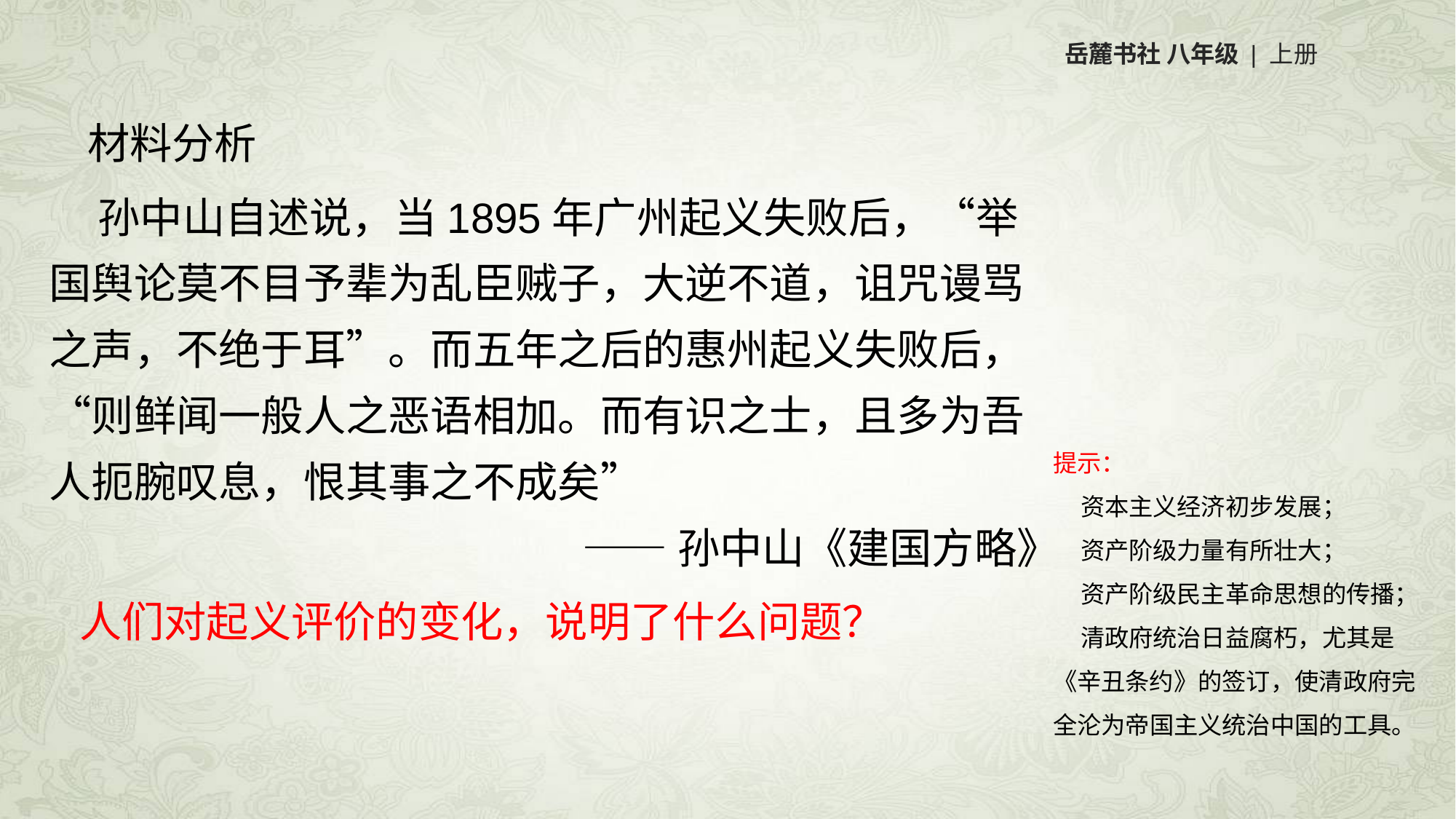

岳麓书社 八年级 | 上册
材料分析
    孙中山自述说，当1895年广州起义失败后，“举国舆论莫不目予辈为乱臣贼子，大逆不道，诅咒谩骂之声，不绝于耳”。而五年之后的惠州起义失败后，“则鲜闻一般人之恶语相加。而有识之士，且多为吾人扼腕叹息，恨其事之不成矣”
——孙中山《建国方略》
提示：
    资本主义经济初步发展；
    资产阶级力量有所壮大；
    资产阶级民主革命思想的传播；
    清政府统治日益腐朽，尤其是
《辛丑条约》的签订，使清政府完
全沦为帝国主义统治中国的工具。
人们对起义评价的变化，说明了什么问题？